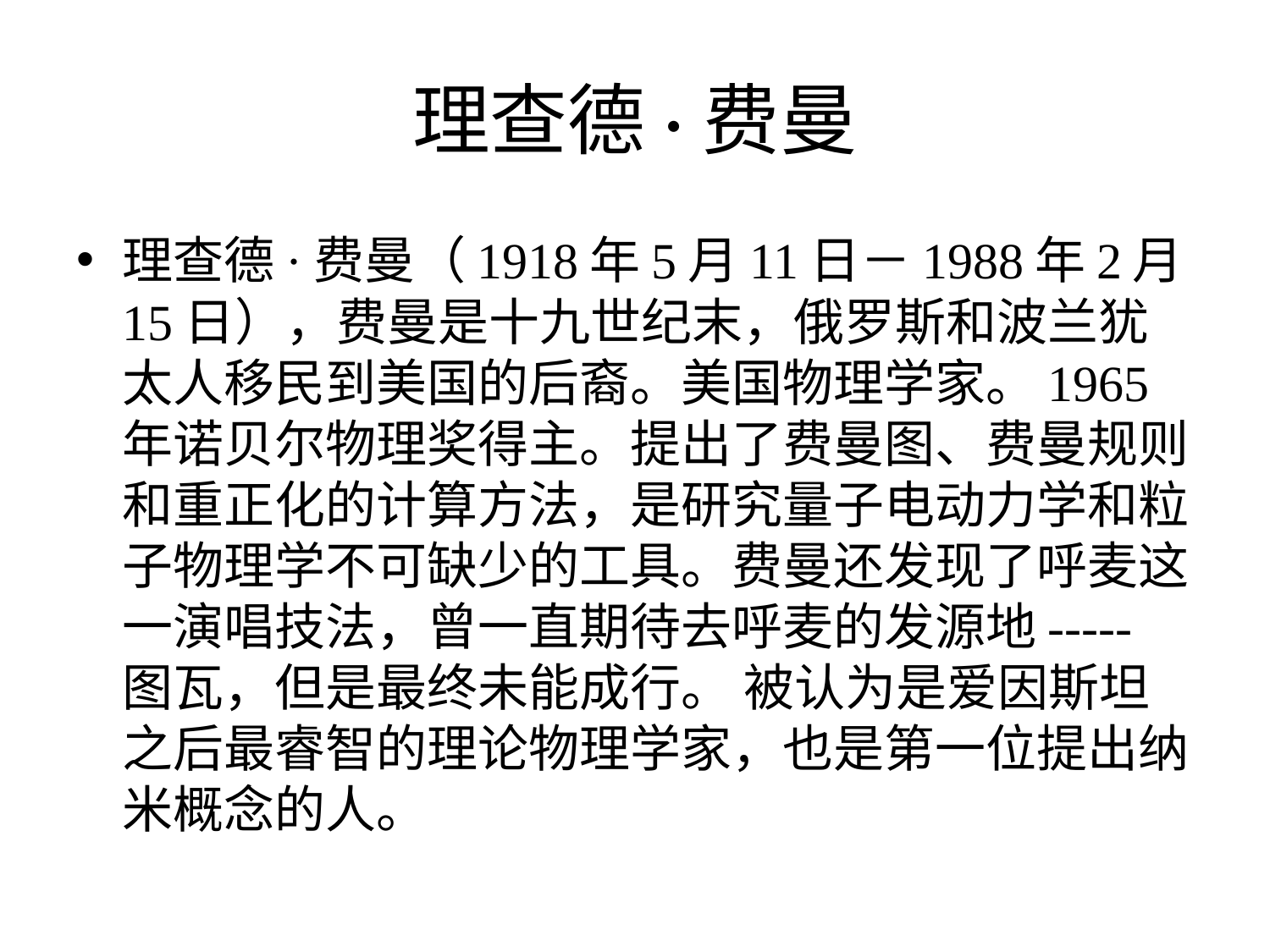

# 理查德·费曼
理查德·费曼（1918年5月11日－1988年2月15日），费曼是十九世纪末，俄罗斯和波兰犹太人移民到美国的后裔。美国物理学家。1965年诺贝尔物理奖得主。提出了费曼图、费曼规则和重正化的计算方法，是研究量子电动力学和粒子物理学不可缺少的工具。费曼还发现了呼麦这一演唱技法，曾一直期待去呼麦的发源地-----图瓦，但是最终未能成行。 被认为是爱因斯坦之后最睿智的理论物理学家，也是第一位提出纳米概念的人。